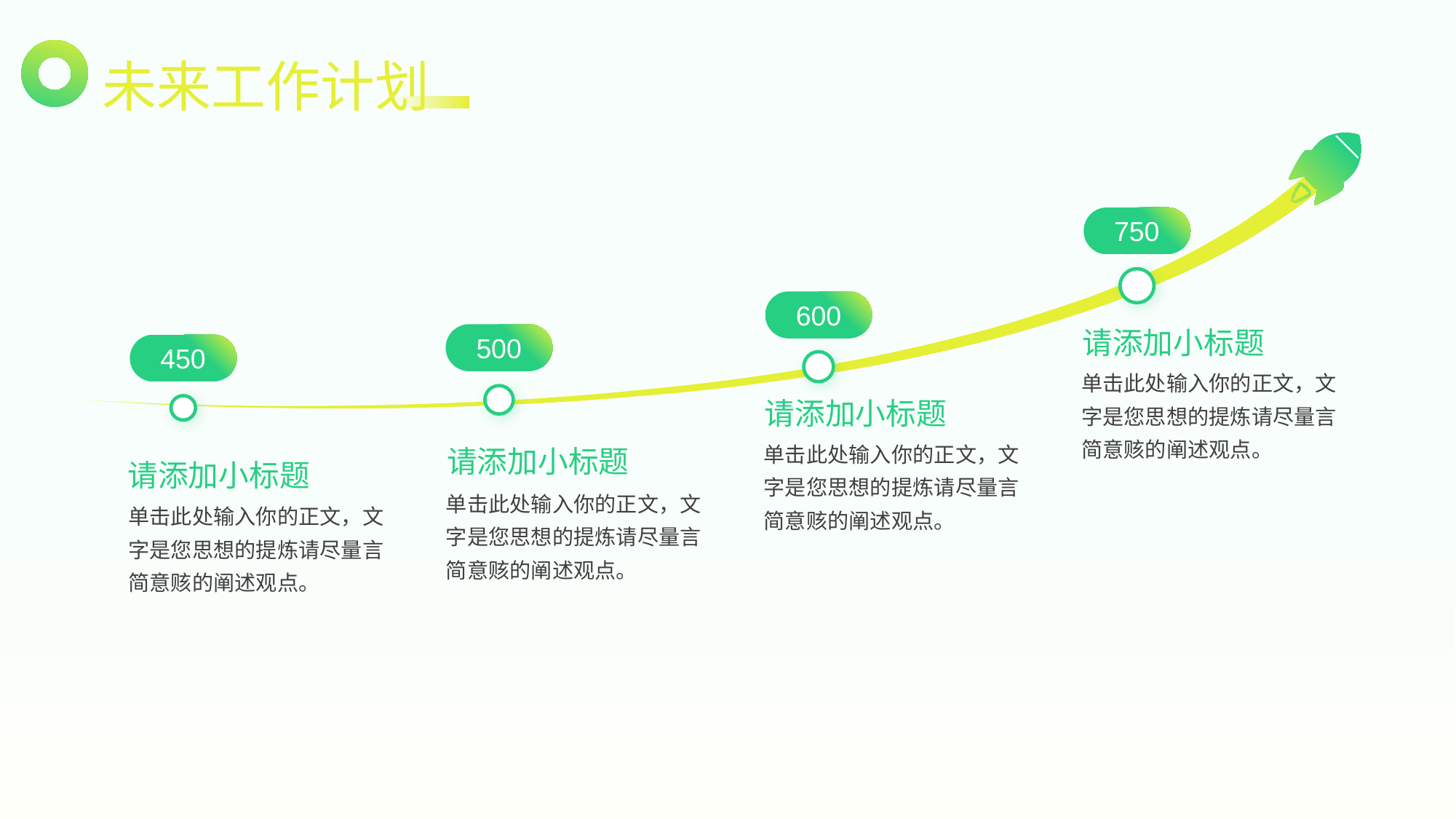

# 未来工作计划

750

请添加小标题
单击此处输入你的正文，文字是您思想的提炼请尽量言简意赅的阐述观点。

600

请添加小标题
单击此处输入你的正文，文字是您思想的提炼请尽量言简意赅的阐述观点。

500

请添加小标题
单击此处输入你的正文，文字是您思想的提炼请尽量言简意赅的阐述观点。

450

请添加小标题
单击此处输入你的正文，文字是您思想的提炼请尽量言简意赅的阐述观点。